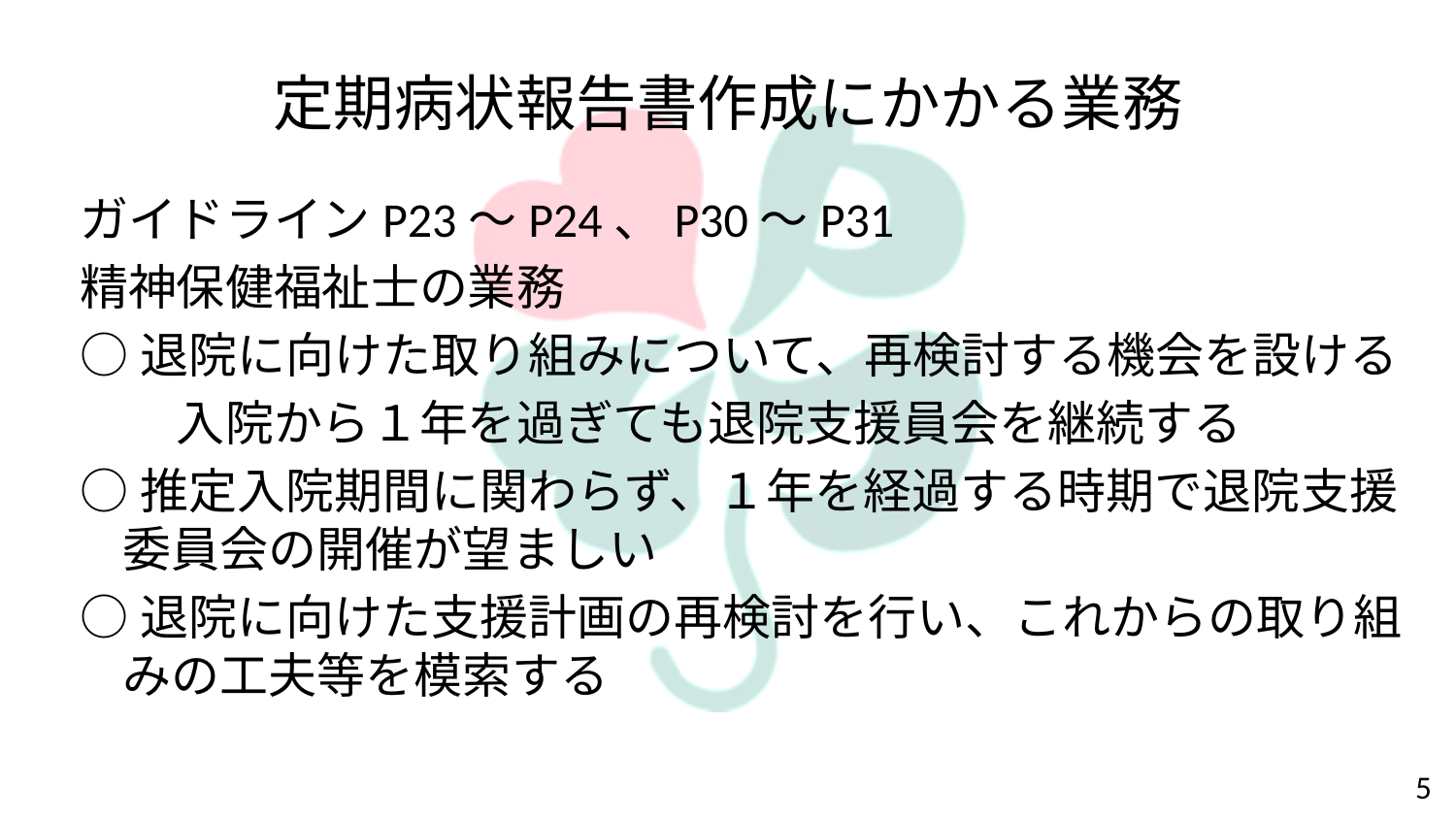

# 定期病状報告書作成にかかる業務
ガイドラインP23～P24、P30～P31
精神保健福祉士の業務
○退院に向けた取り組みについて、再検討する機会を設ける
　　入院から１年を過ぎても退院支援員会を継続する
○推定入院期間に関わらず、１年を経過する時期で退院支援委員会の開催が望ましい
○退院に向けた支援計画の再検討を行い、これからの取り組みの工夫等を模索する
5